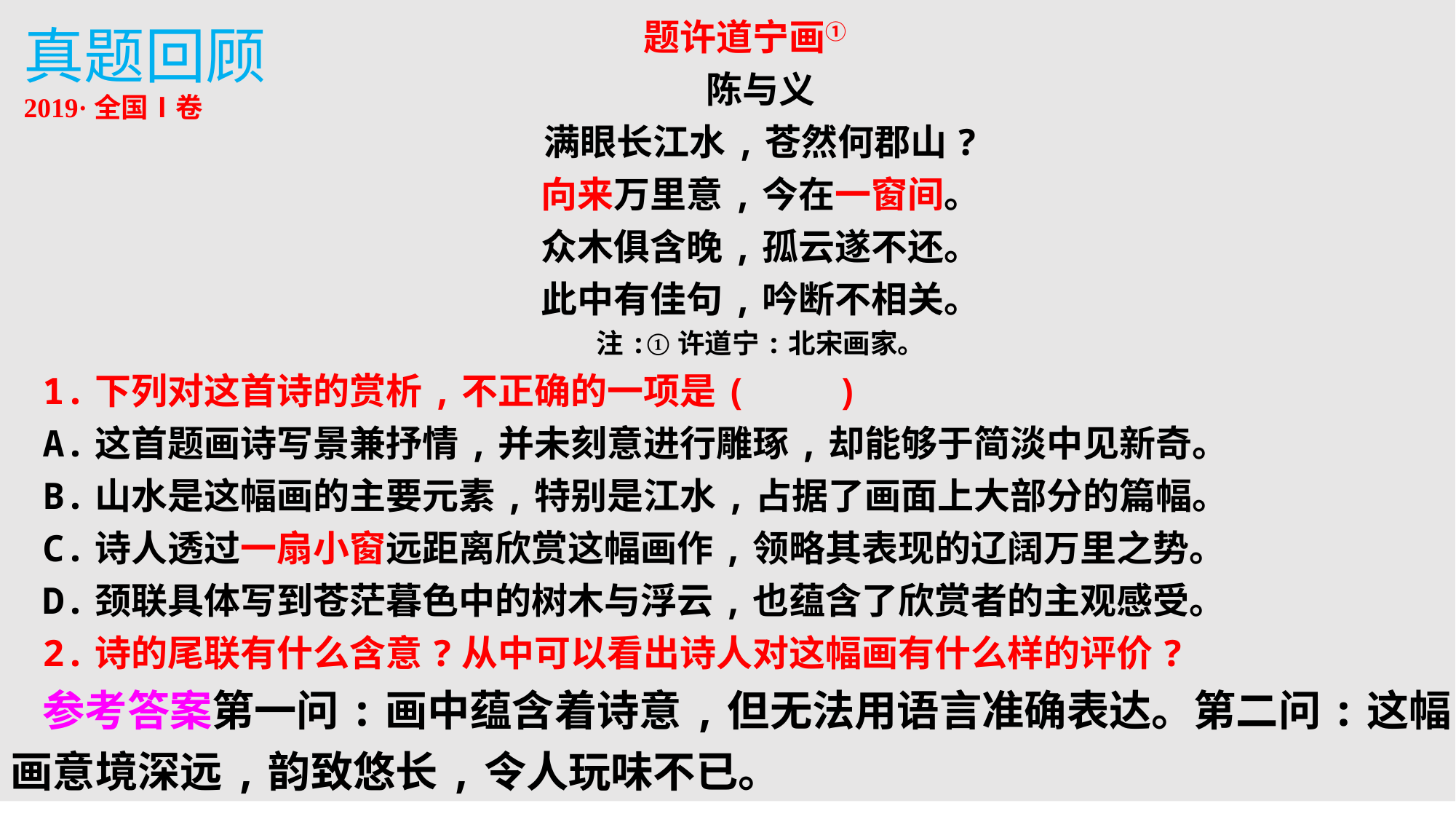

题许道宁画①
陈与义
满眼长江水,苍然何郡山?
向来万里意,今在一窗间。
众木俱含晚,孤云遂不还。
此中有佳句,吟断不相关。
注:①许道宁:北宋画家。
1.下列对这首诗的赏析,不正确的一项是(　　)
A.这首题画诗写景兼抒情,并未刻意进行雕琢,却能够于简淡中见新奇。
B.山水是这幅画的主要元素,特别是江水,占据了画面上大部分的篇幅。
C.诗人透过一扇小窗远距离欣赏这幅画作,领略其表现的辽阔万里之势。
D.颈联具体写到苍茫暮色中的树木与浮云,也蕴含了欣赏者的主观感受。
2.诗的尾联有什么含意?从中可以看出诗人对这幅画有什么样的评价?
参考答案第一问:画中蕴含着诗意,但无法用语言准确表达。第二问:这幅画意境深远,韵致悠长,令人玩味不已。
真题回顾
2019·全国Ⅰ卷